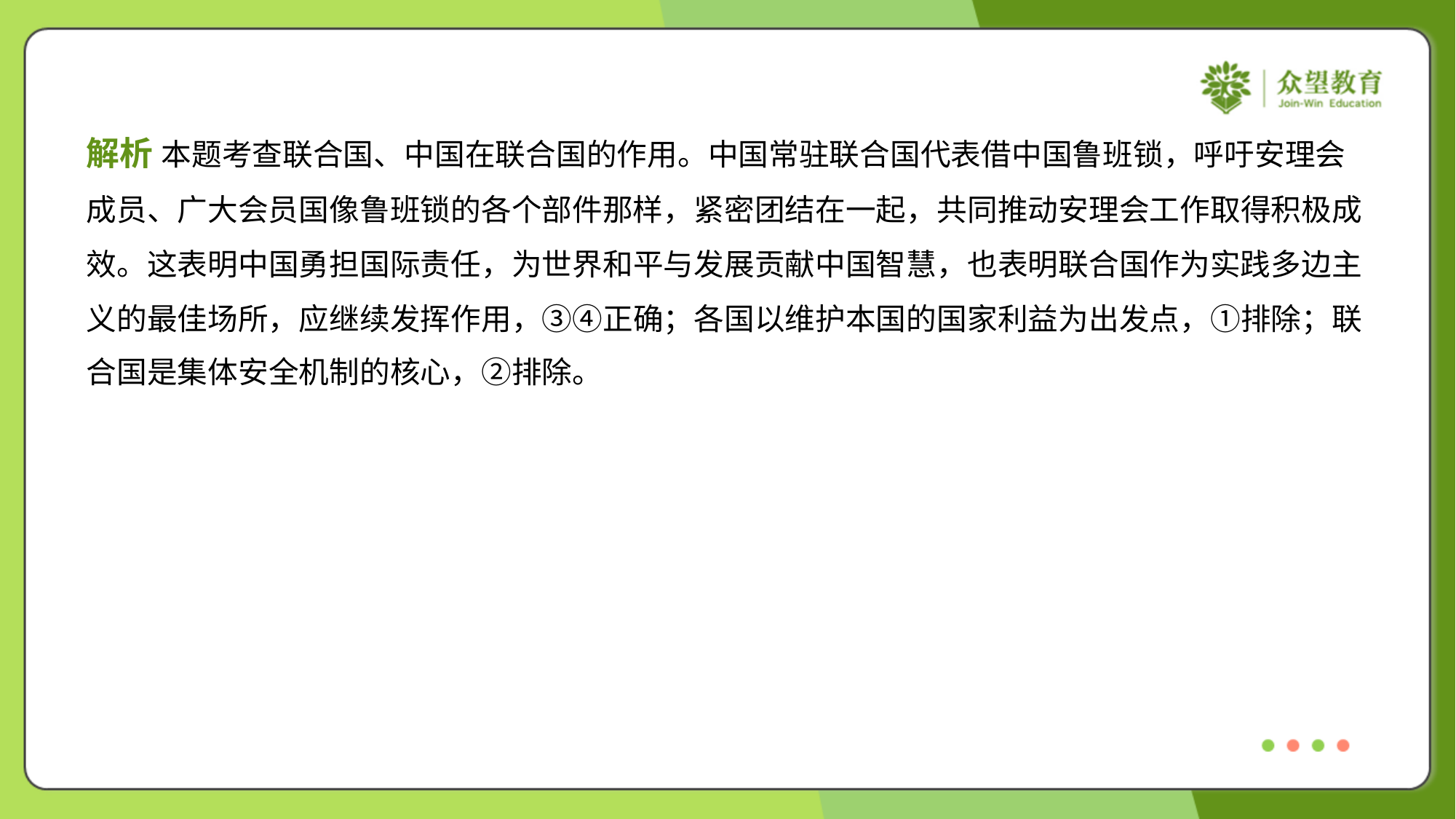

解析 本题考查联合国、中国在联合国的作用。中国常驻联合国代表借中国鲁班锁，呼吁安理会
成员、广大会员国像鲁班锁的各个部件那样，紧密团结在一起，共同推动安理会工作取得积极成
效。这表明中国勇担国际责任，为世界和平与发展贡献中国智慧，也表明联合国作为实践多边主
义的最佳场所，应继续发挥作用，③④正确；各国以维护本国的国家利益为出发点，①排除；联
合国是集体安全机制的核心，②排除。